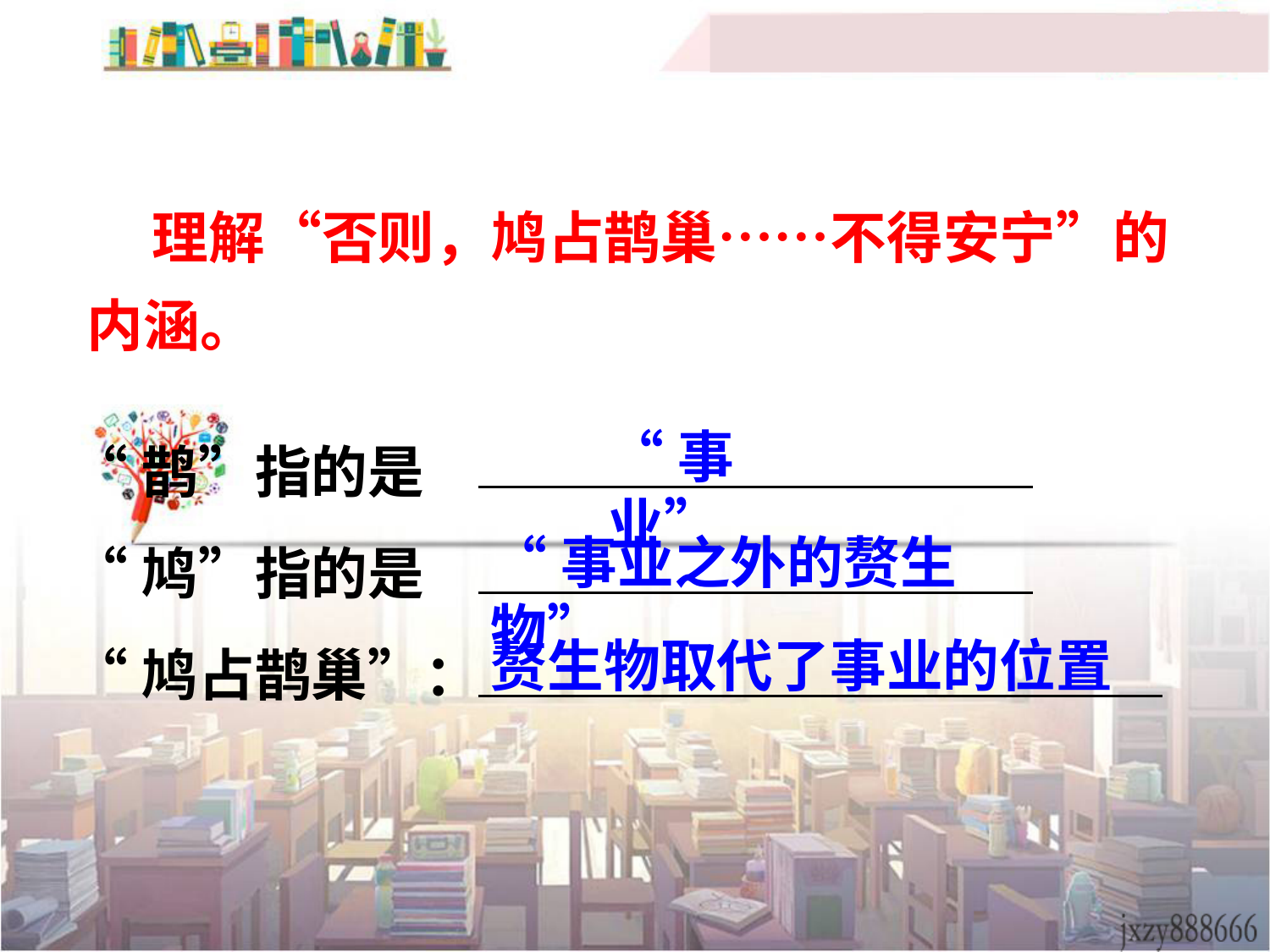

理解“否则，鸠占鹊巢……不得安宁”的内涵。
“鹊”指的是
“鸠”指的是
“鸠占鹊巢”：
“事业”
“事业之外的赘生物”
赘生物取代了事业的位置